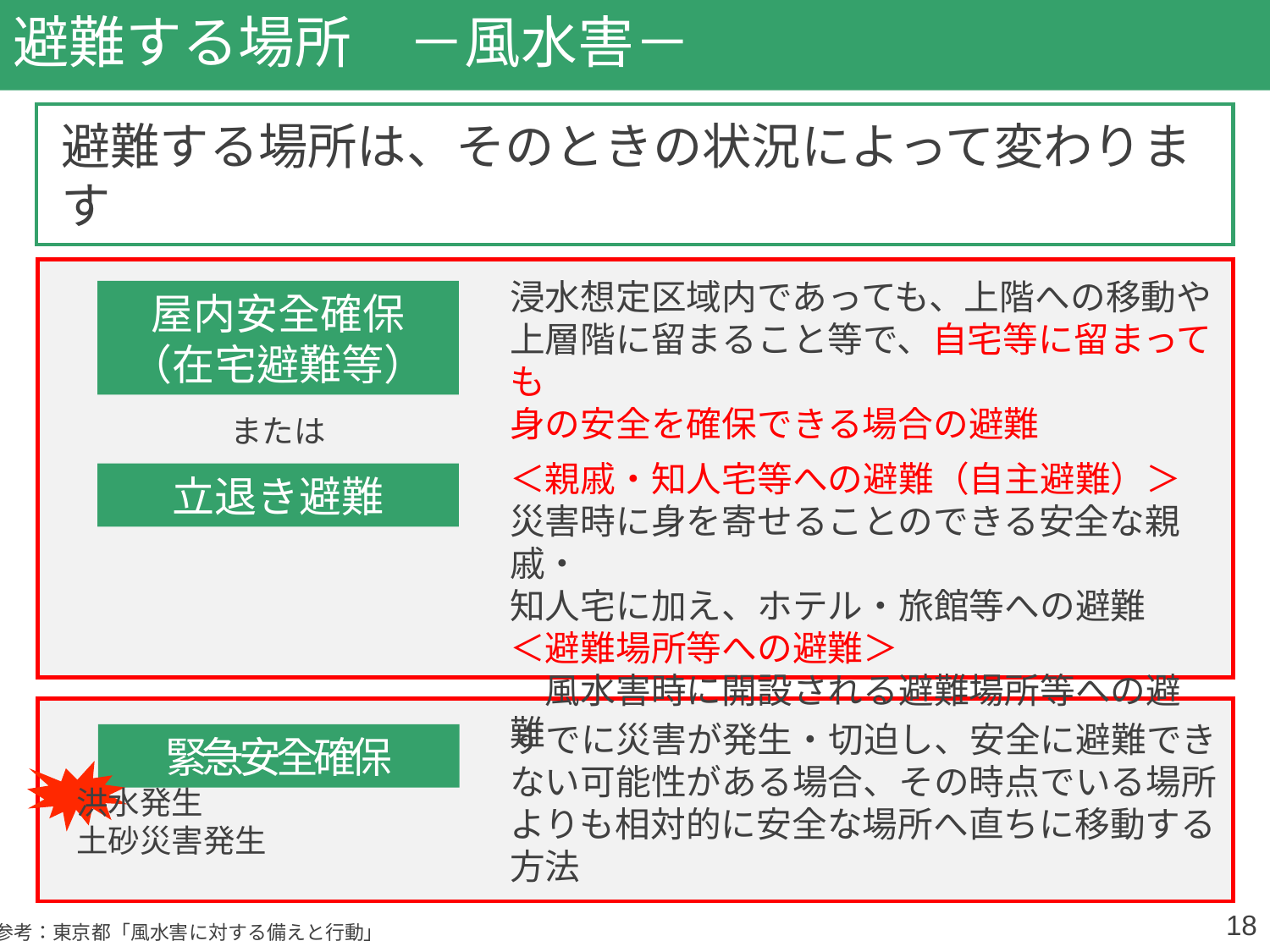

# 避難する場所　－風水害－
避難する場所は、そのときの状況によって変わります

浸水想定区域内であっても、上階への移動や
上層階に留まること等で、自宅等に留まっても
身の安全を確保できる場合の避難
屋内安全確保
（在宅避難等）
または
＜親戚・知人宅等への避難（自主避難）＞
災害時に身を寄せることのできる安全な親戚・
知人宅に加え、ホテル・旅館等への避難
＜避難場所等への避難＞
　風水害時に開設される避難場所等への避難
立退き避難

すでに災害が発生・切迫し、安全に避難できない可能性がある場合、その時点でいる場所よりも相対的に安全な場所へ直ちに移動する方法
緊急安全確保

洪水発生
土砂災害発生
18
参考：東京都「風水害に対する備えと行動」